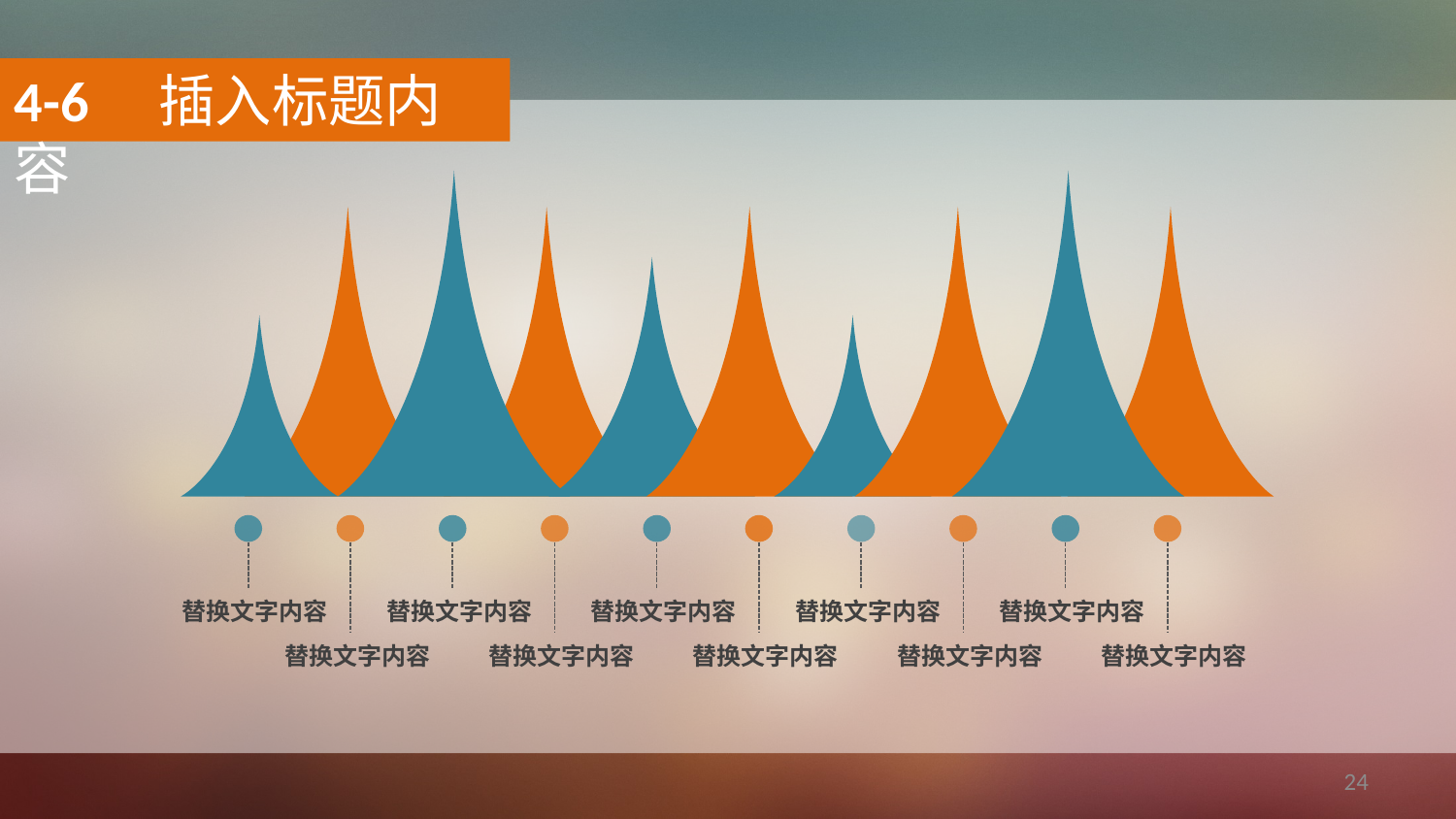

4-6　插入标题内容

替换文字内容

替换文字内容

替换文字内容

替换文字内容

替换文字内容

替换文字内容

替换文字内容

替换文字内容

替换文字内容

替换文字内容
24